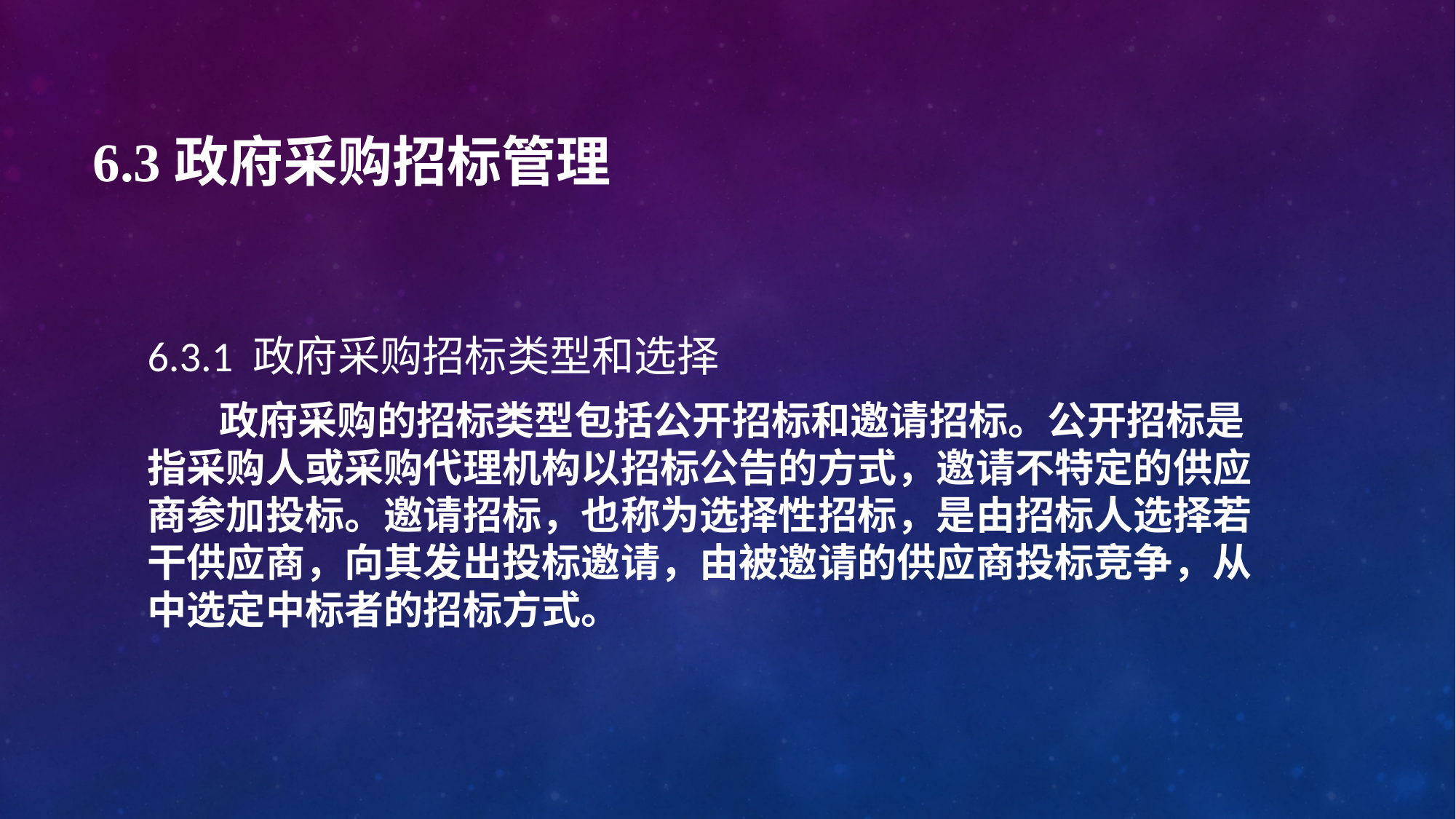

# 6.3政府采购招标管理
6.3.1 政府采购招标类型和选择
       政府采购的招标类型包括公开招标和邀请招标。公开招标是指采购人或采购代理机构以招标公告的方式，邀请不特定的供应商参加投标。邀请招标，也称为选择性招标，是由招标人选择若干供应商，向其发出投标邀请，由被邀请的供应商投标竞争，从中选定中标者的招标方式。